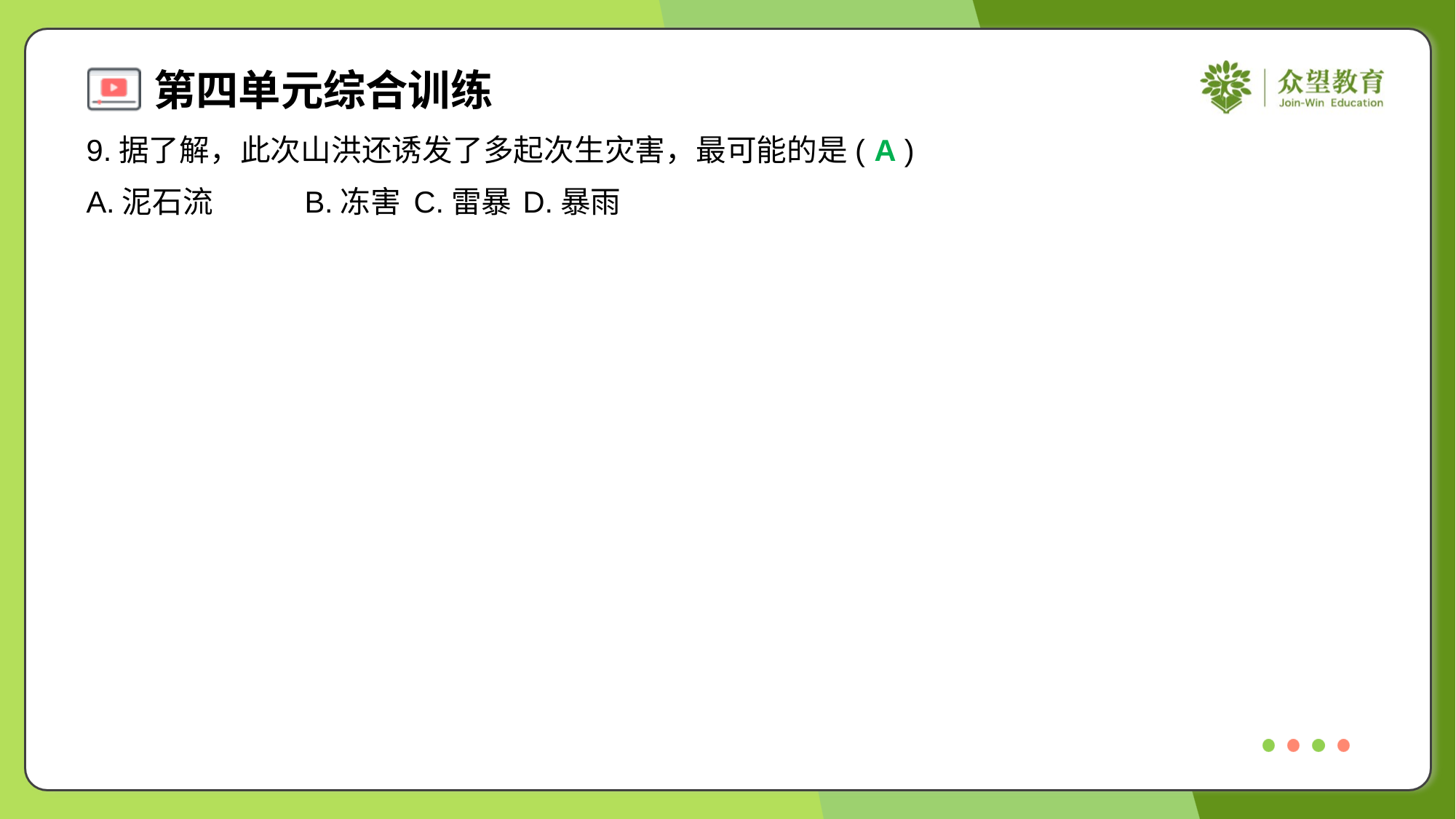

9.据了解，此次山洪还诱发了多起次生灾害，最可能的是(     )
A
A.泥石流	B.冻害	C.雷暴	D.暴雨